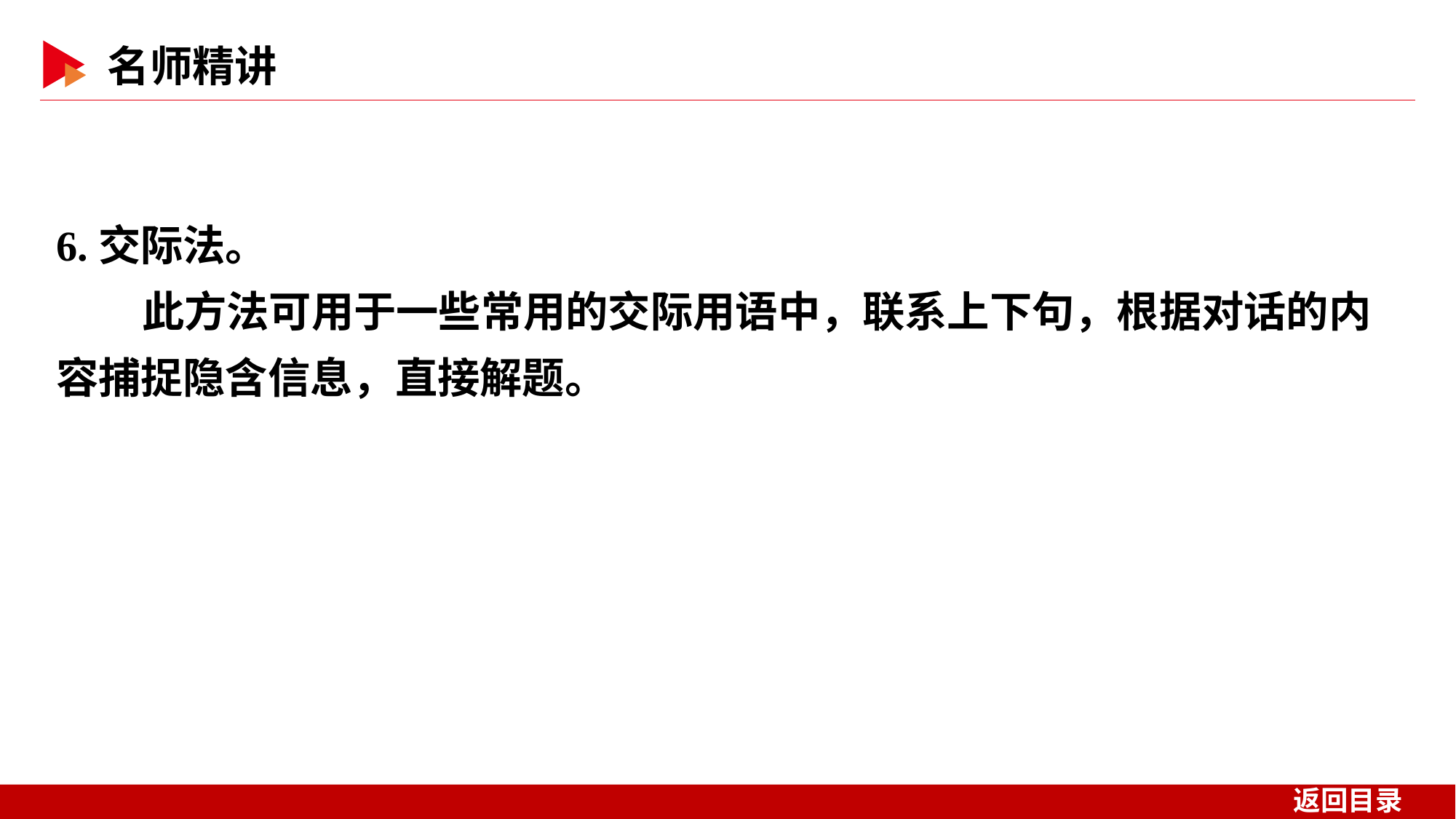

6.交际法。
此方法可用于一些常用的交际用语中，联系上下句，根据对话的内容捕捉隐含信息，直接解题。